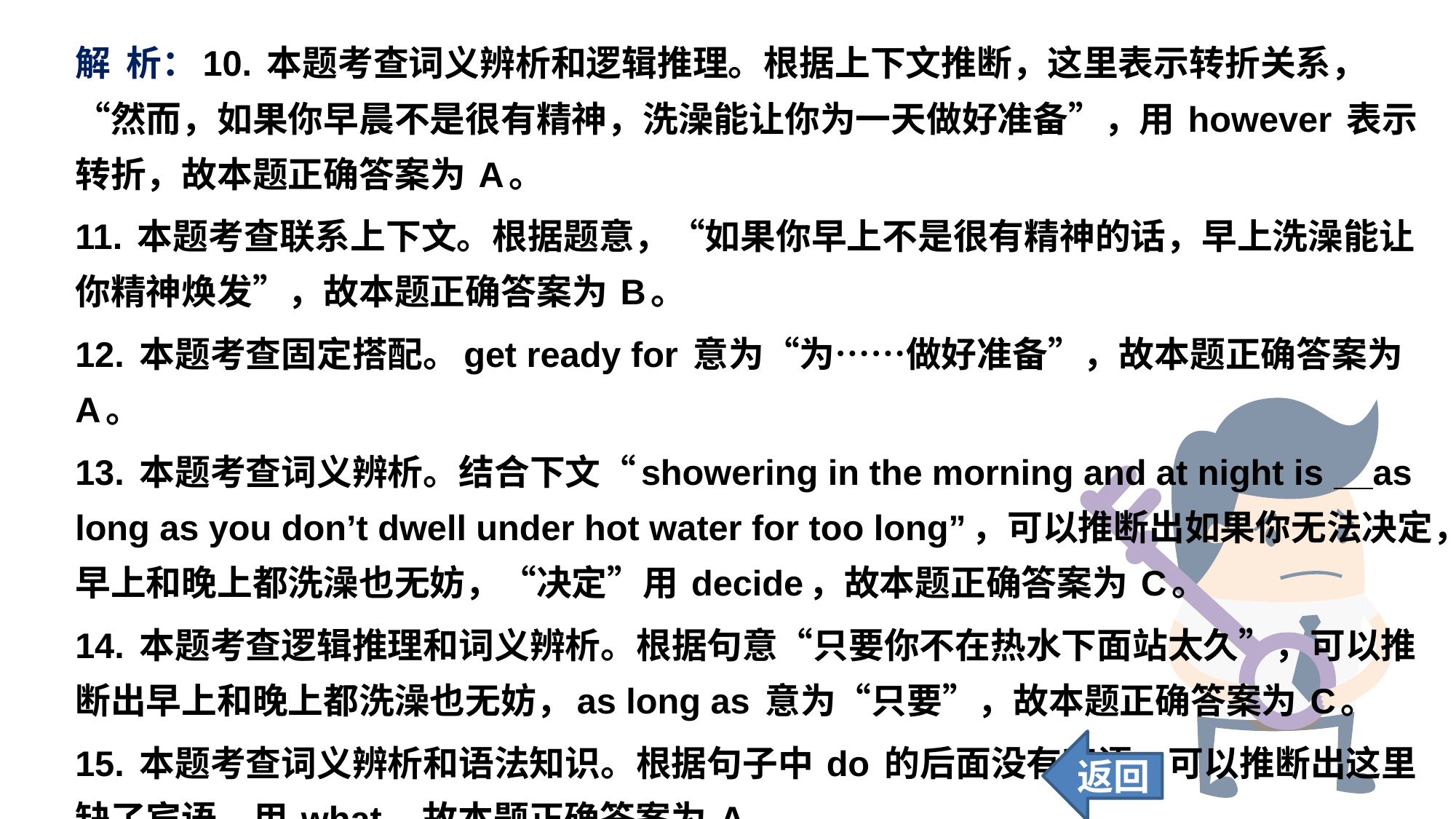

解  析：10. 本题考查词义辨析和逻辑推理。根据上下文推断，这里表示转折关系，“然而，如果你早晨不是很有精神，洗澡能让你为一天做好准备”，用 however 表示转折，故本题正确答案为 A。
11. 本题考查联系上下文。根据题意，“如果你早上不是很有精神的话，早上洗澡能让你精神焕发”，故本题正确答案为 B。
12. 本题考查固定搭配。get ready for 意为“为……做好准备”，故本题正确答案为 A。
13. 本题考查词义辨析。结合下文“showering in the morning and at night is     as long as you don’t dwell under hot water for too long”，可以推断出如果你无法决定，早上和晚上都洗澡也无妨，“决定”用 decide，故本题正确答案为 C。
14. 本题考查逻辑推理和词义辨析。根据句意“只要你不在热水下面站太久”，可以推断出早上和晚上都洗澡也无妨，as long as 意为“只要”，故本题正确答案为 C。
15. 本题考查词义辨析和语法知识。根据句子中 do 的后面没有宾语，可以推断出这里缺了宾语，用 what，故本题正确答案为 A。

返回
73